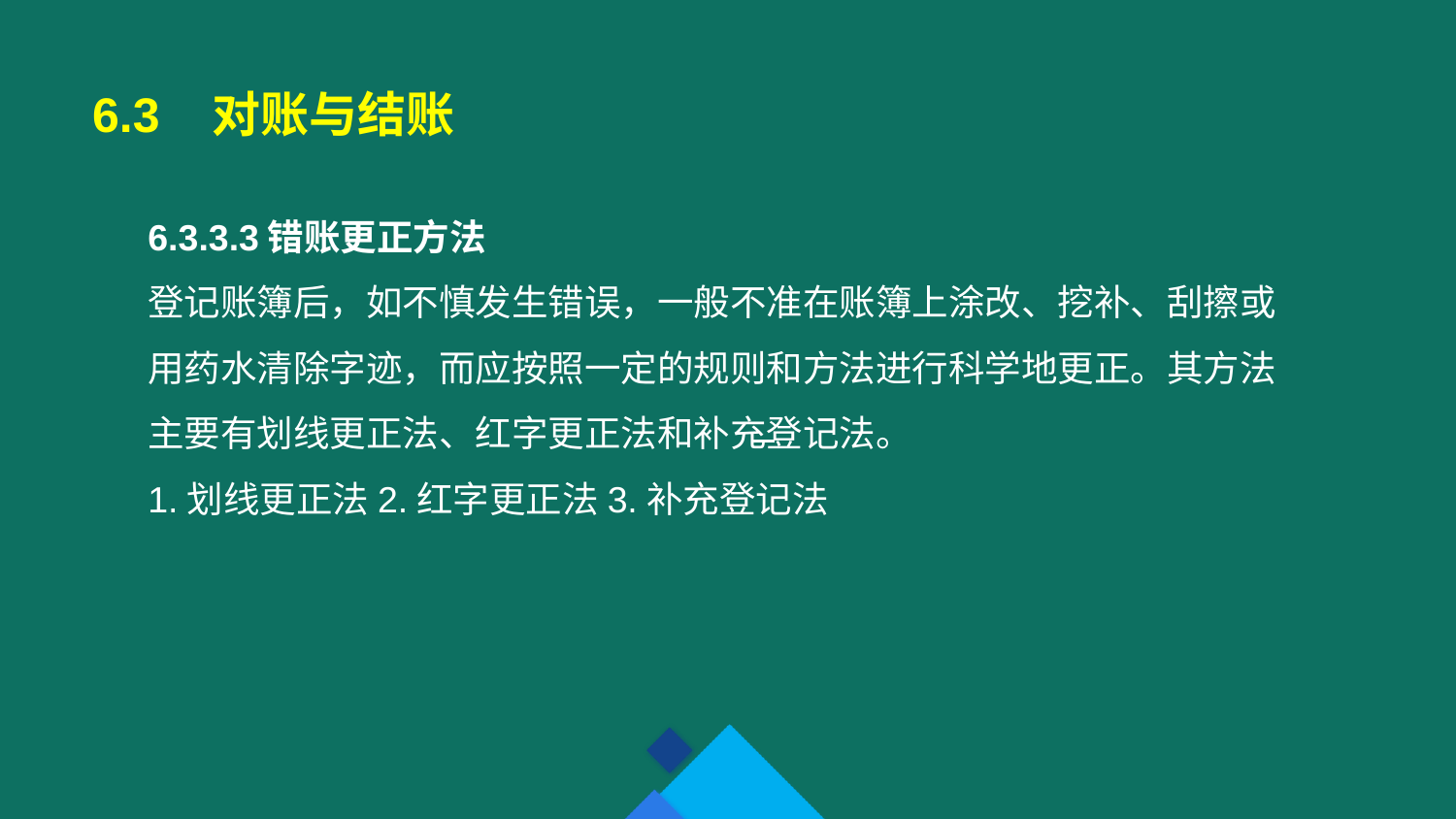

6.3   对账与结账

6.3.3.3错账更正方法
登记账簿后，如不慎发生错误，一般不准在账簿上涂改、挖补、刮擦或用药水清除字迹，而应按照一定的规则和方法进行科学地更正。其方法主要有划线更正法、红字更正法和补充登记法。
1.划线更正法2.红字更正法3.补充登记法